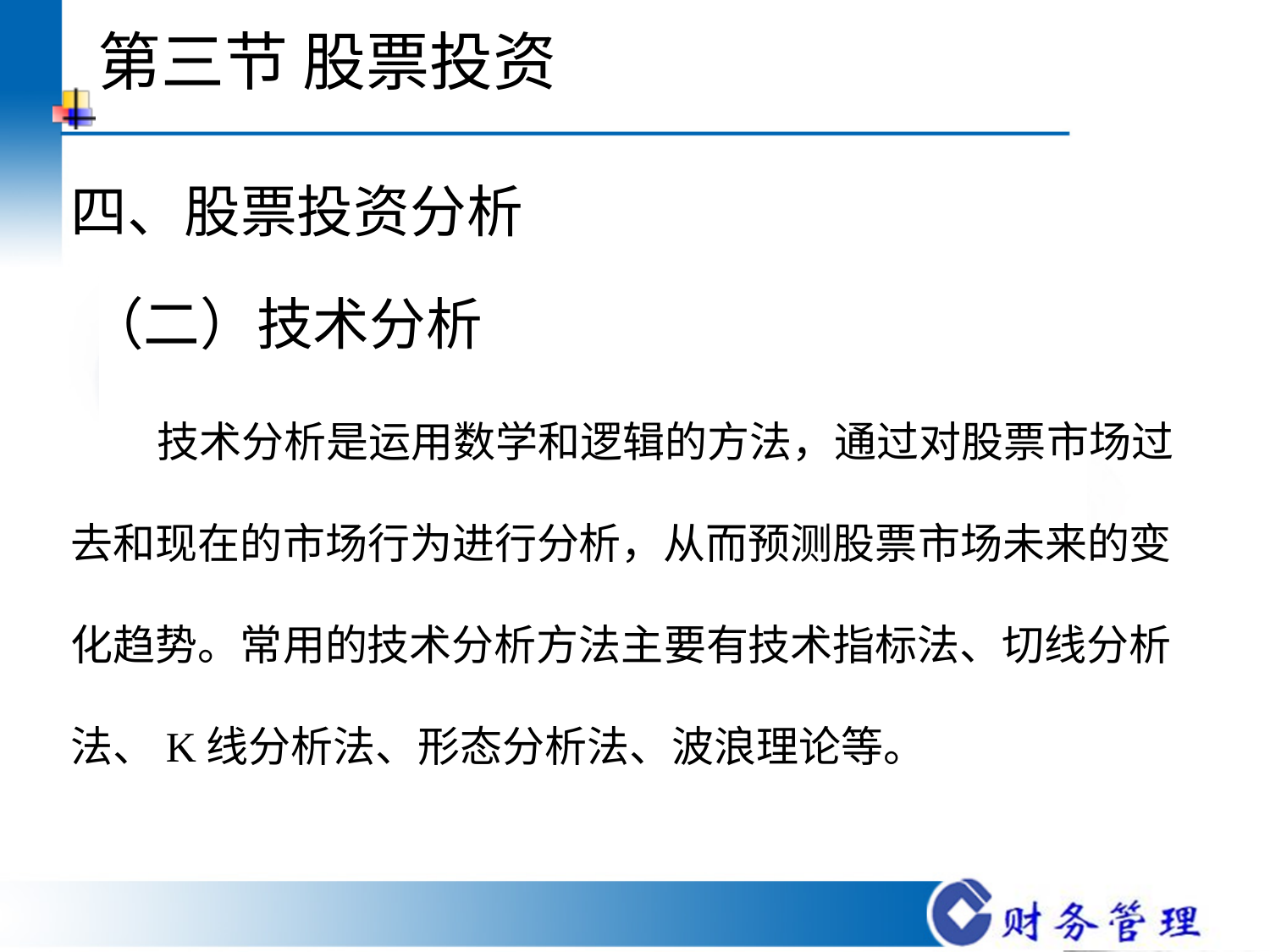

# 第三节 股票投资
四、股票投资分析
 （二）技术分析
        技术分析是运用数学和逻辑的方法，通过对股票市场过去和现在的市场行为进行分析，从而预测股票市场未来的变化趋势。常用的技术分析方法主要有技术指标法、切线分析法、K线分析法、形态分析法、波浪理论等。
32